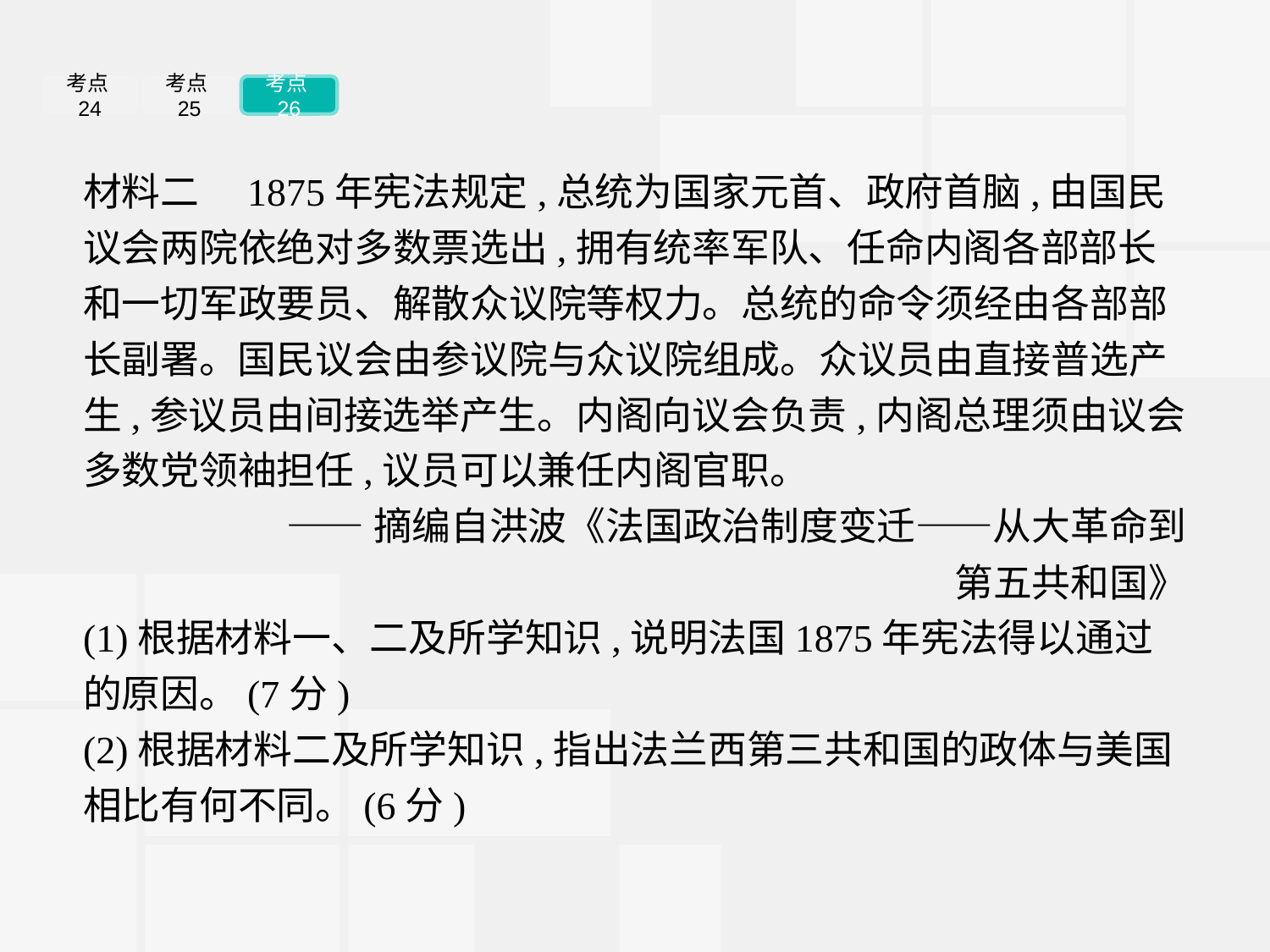

考点24
考点25
考点26
材料二　1875年宪法规定,总统为国家元首、政府首脑,由国民议会两院依绝对多数票选出,拥有统率军队、任命内阁各部部长和一切军政要员、解散众议院等权力。总统的命令须经由各部部长副署。国民议会由参议院与众议院组成。众议员由直接普选产生,参议员由间接选举产生。内阁向议会负责,内阁总理须由议会多数党领袖担任,议员可以兼任内阁官职。
——摘编自洪波《法国政治制度变迁——从大革命到
第五共和国》
(1)根据材料一、二及所学知识,说明法国1875年宪法得以通过的原因。(7分)
(2)根据材料二及所学知识,指出法兰西第三共和国的政体与美国相比有何不同。(6分)